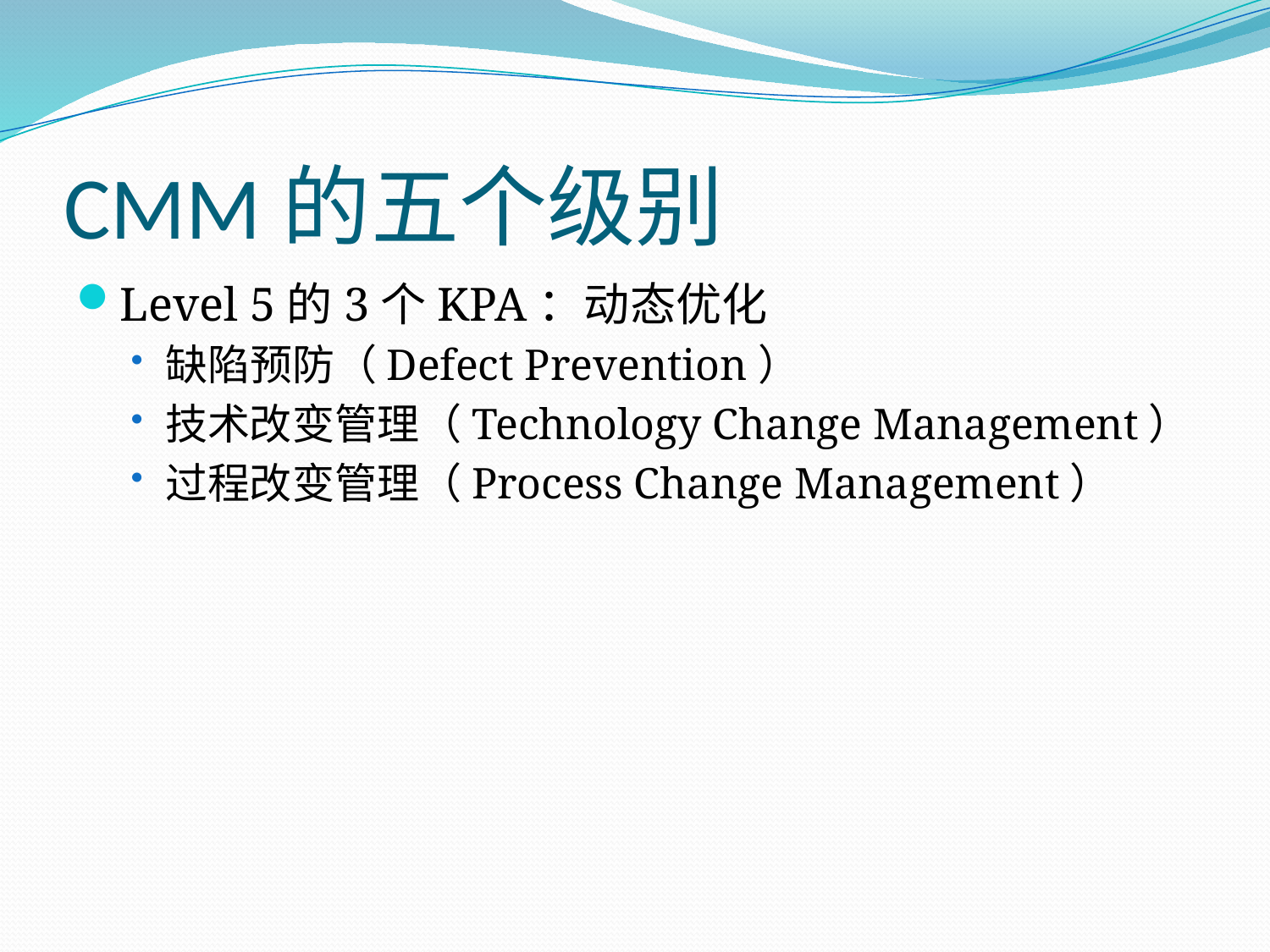

# CMM的五个级别
Level 5的3个KPA：动态优化
缺陷预防（Defect Prevention）
技术改变管理（Technology Change Management）
过程改变管理（Process Change Management）